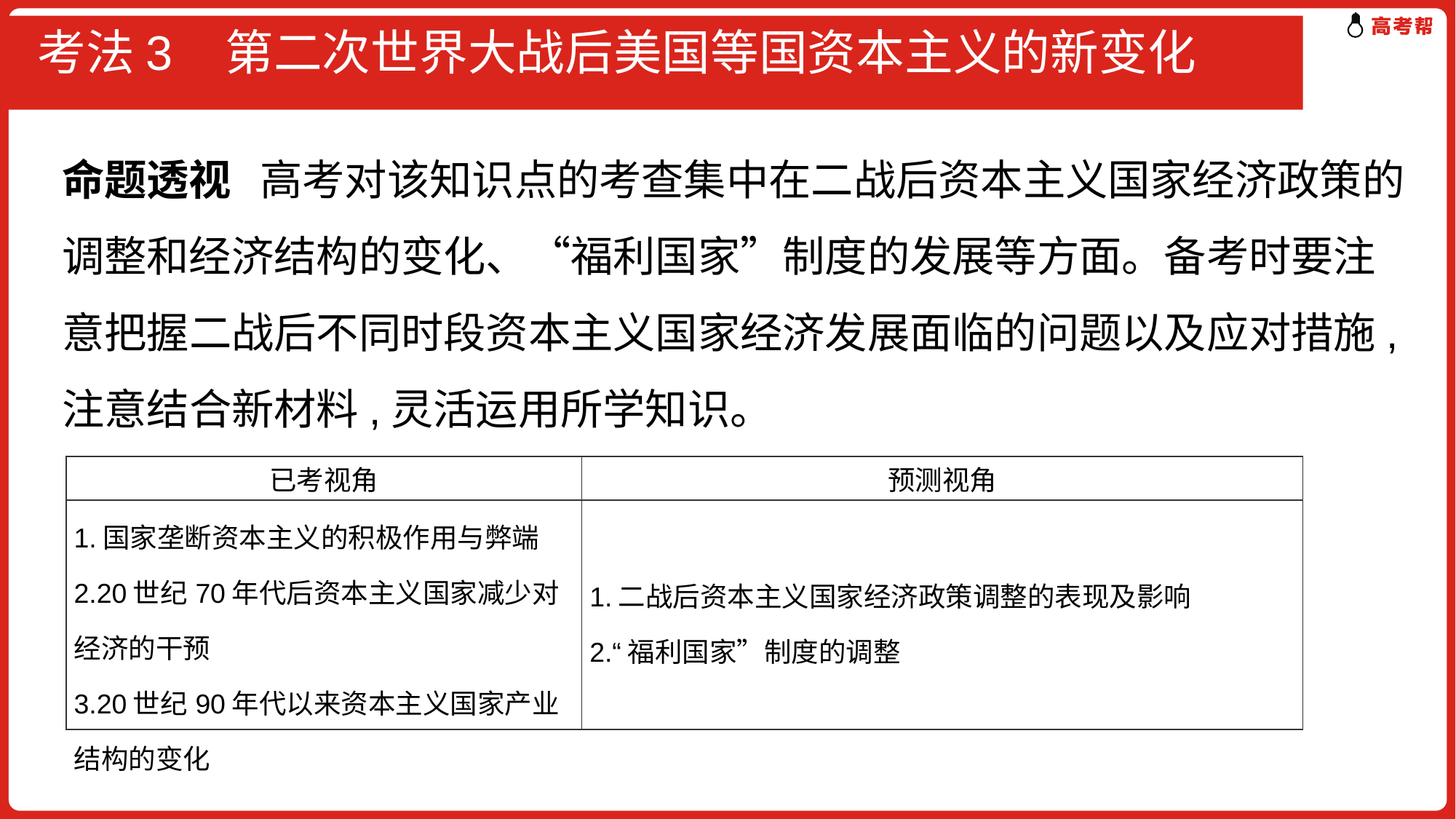

# 考法3   第二次世界大战后美国等国资本主义的新变化
命题透视   高考对该知识点的考查集中在二战后资本主义国家经济政策的调整和经济结构的变化、“福利国家”制度的发展等方面。备考时要注意把握二战后不同时段资本主义国家经济发展面临的问题以及应对措施,注意结合新材料,灵活运用所学知识。
| 已考视角 | 预测视角 |
| --- | --- |
| 1.国家垄断资本主义的积极作用与弊端 2.20世纪70年代后资本主义国家减少对经济的干预 3.20世纪90年代以来资本主义国家产业结构的变化 | 1.二战后资本主义国家经济政策调整的表现及影响 2.“福利国家”制度的调整 |